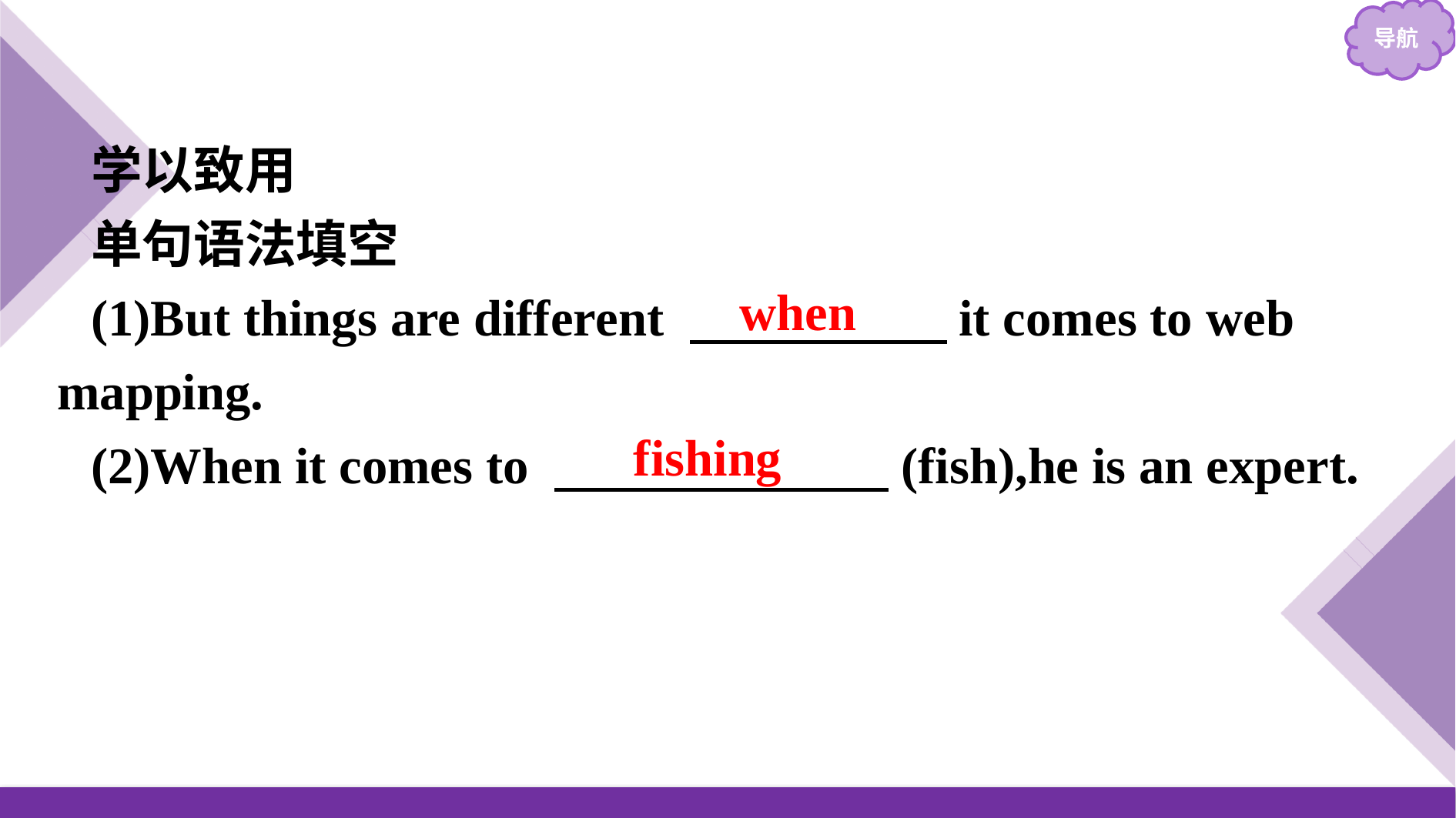

学以致用
单句语法填空
(1)But things are different 　　　　　it comes to web mapping.
(2)When it comes to 　　　　　　 (fish),he is an expert.
when
fishing